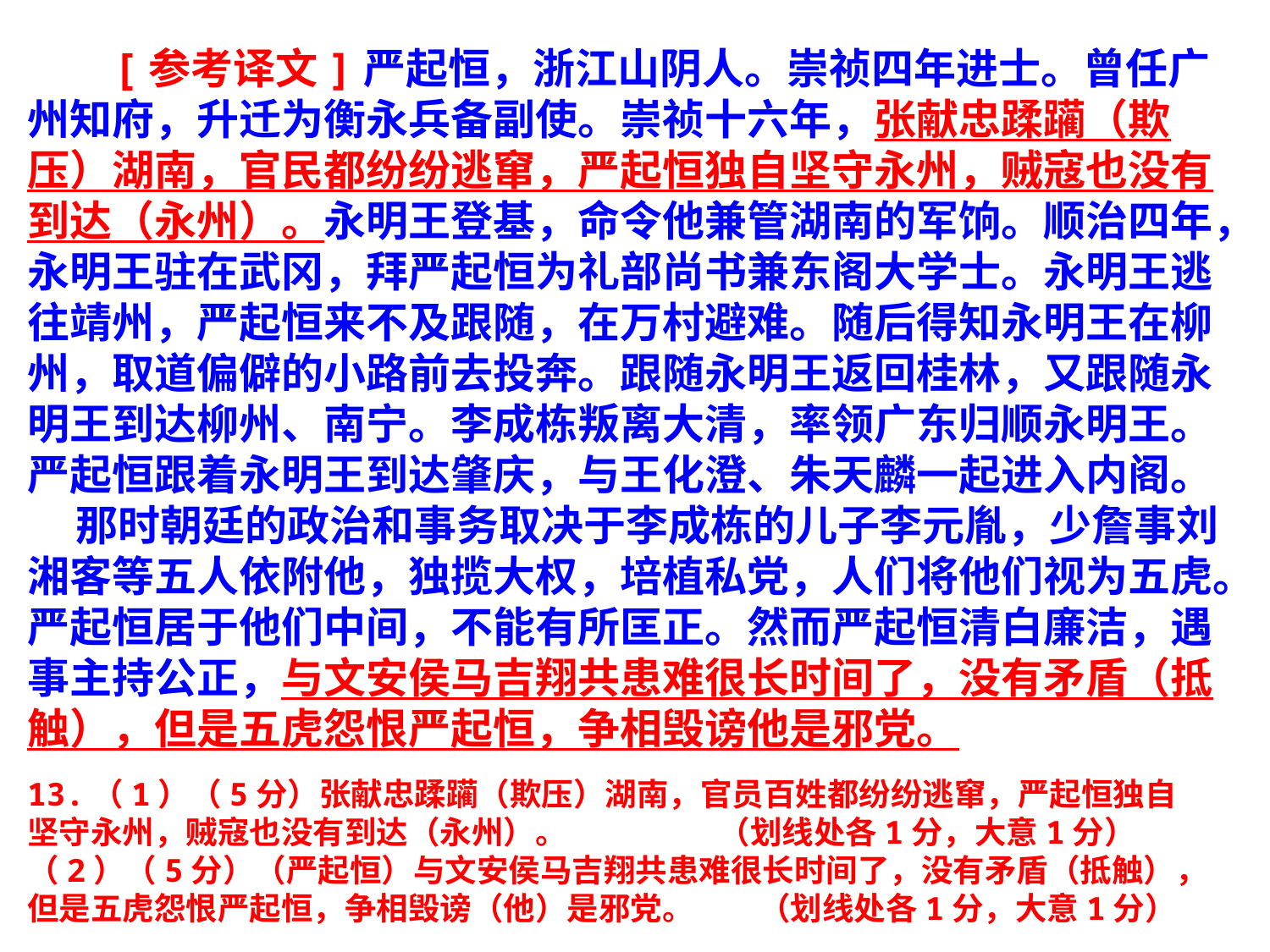

[参考译文]严起恒，浙江山阴人。崇祯四年进士。曾任广州知府，升迁为衡永兵备副使。崇祯十六年，张献忠蹂躏（欺压）湖南，官民都纷纷逃窜，严起恒独自坚守永州，贼寇也没有到达（永州）。永明王登基，命令他兼管湖南的军饷。顺治四年，永明王驻在武冈，拜严起恒为礼部尚书兼东阁大学士。永明王逃往靖州，严起恒来不及跟随，在万村避难。随后得知永明王在柳州，取道偏僻的小路前去投奔。跟随永明王返回桂林，又跟随永明王到达柳州、南宁。李成栋叛离大清，率领广东归顺永明王。严起恒跟着永明王到达肇庆，与王化澄、朱天麟一起进入内阁。
    那时朝廷的政治和事务取决于李成栋的儿子李元胤，少詹事刘湘客等五人依附他，独揽大权，培植私党，人们将他们视为五虎。严起恒居于他们中间，不能有所匡正。然而严起恒清白廉洁，遇事主持公正，与文安侯马吉翔共患难很长时间了，没有矛盾（抵触），但是五虎怨恨严起恒，争相毁谤他是邪党。
13.（1）（5分）张献忠蹂躏（欺压）湖南，官员百姓都纷纷逃窜，严起恒独自坚守永州，贼寇也没有到达（永州）。                     （划线处各1分，大意1分）
（2）（5分）（严起恒）与文安侯马吉翔共患难很长时间了，没有矛盾（抵触），但是五虎怨恨严起恒，争相毁谤（他）是邪党。         （划线处各1分，大意1分）